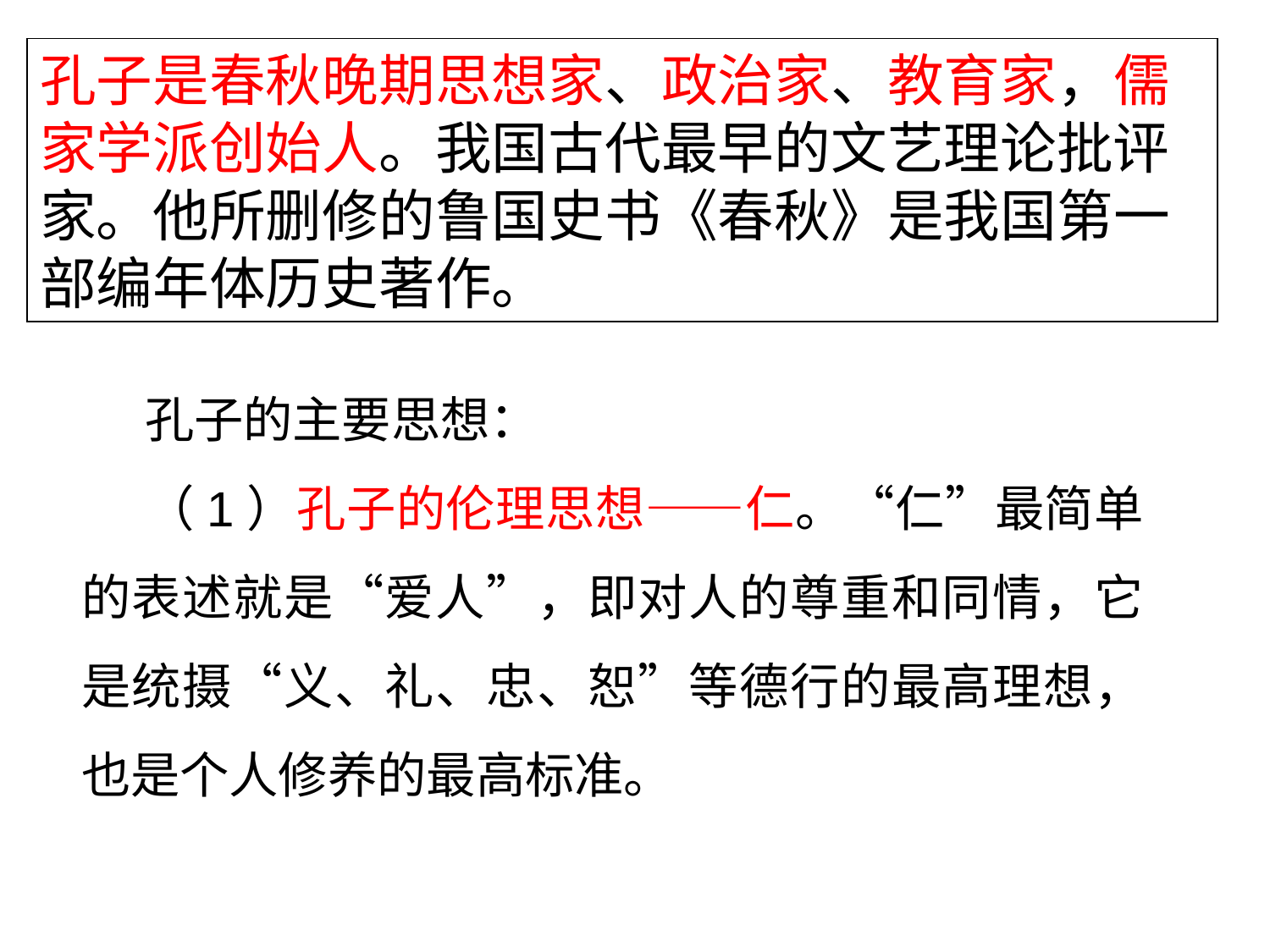

孔子是春秋晚期思想家、政治家、教育家，儒家学派创始人。我国古代最早的文艺理论批评家。他所删修的鲁国史书《春秋》是我国第一部编年体历史著作。
孔子的主要思想：
（1）孔子的伦理思想——仁。“仁”最简单的表述就是“爱人”，即对人的尊重和同情，它是统摄“义、礼、忠、恕”等德行的最高理想，也是个人修养的最高标准。